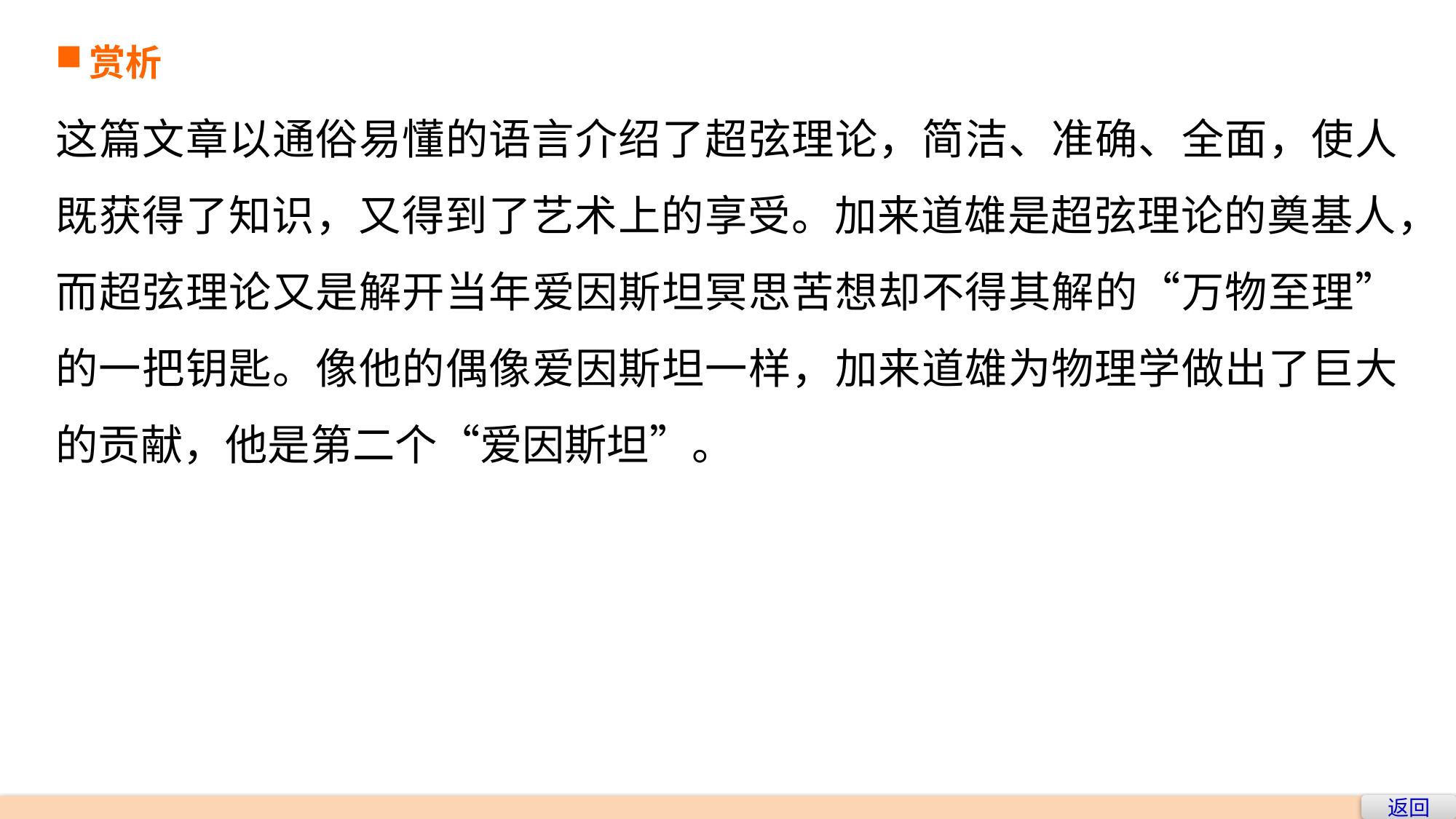

赏析
这篇文章以通俗易懂的语言介绍了超弦理论，简洁、准确、全面，使人既获得了知识，又得到了艺术上的享受。加来道雄是超弦理论的奠基人，而超弦理论又是解开当年爱因斯坦冥思苦想却不得其解的“万物至理”的一把钥匙。像他的偶像爱因斯坦一样，加来道雄为物理学做出了巨大的贡献，他是第二个“爱因斯坦”。
返回